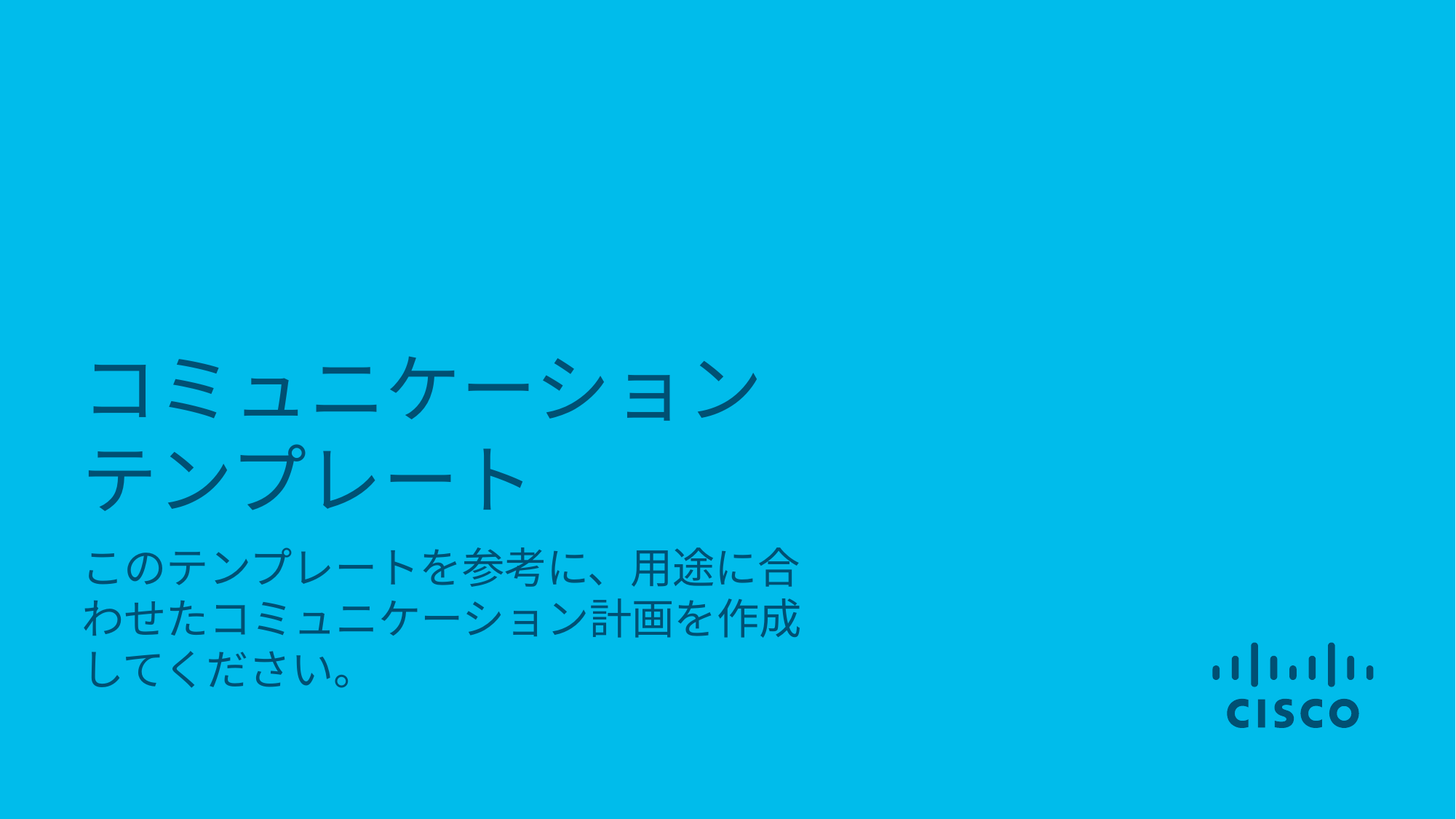

コミュニケーションテンプレート
このテンプレートを参考に、用途に合わせたコミュニケーション計画を作成してください。